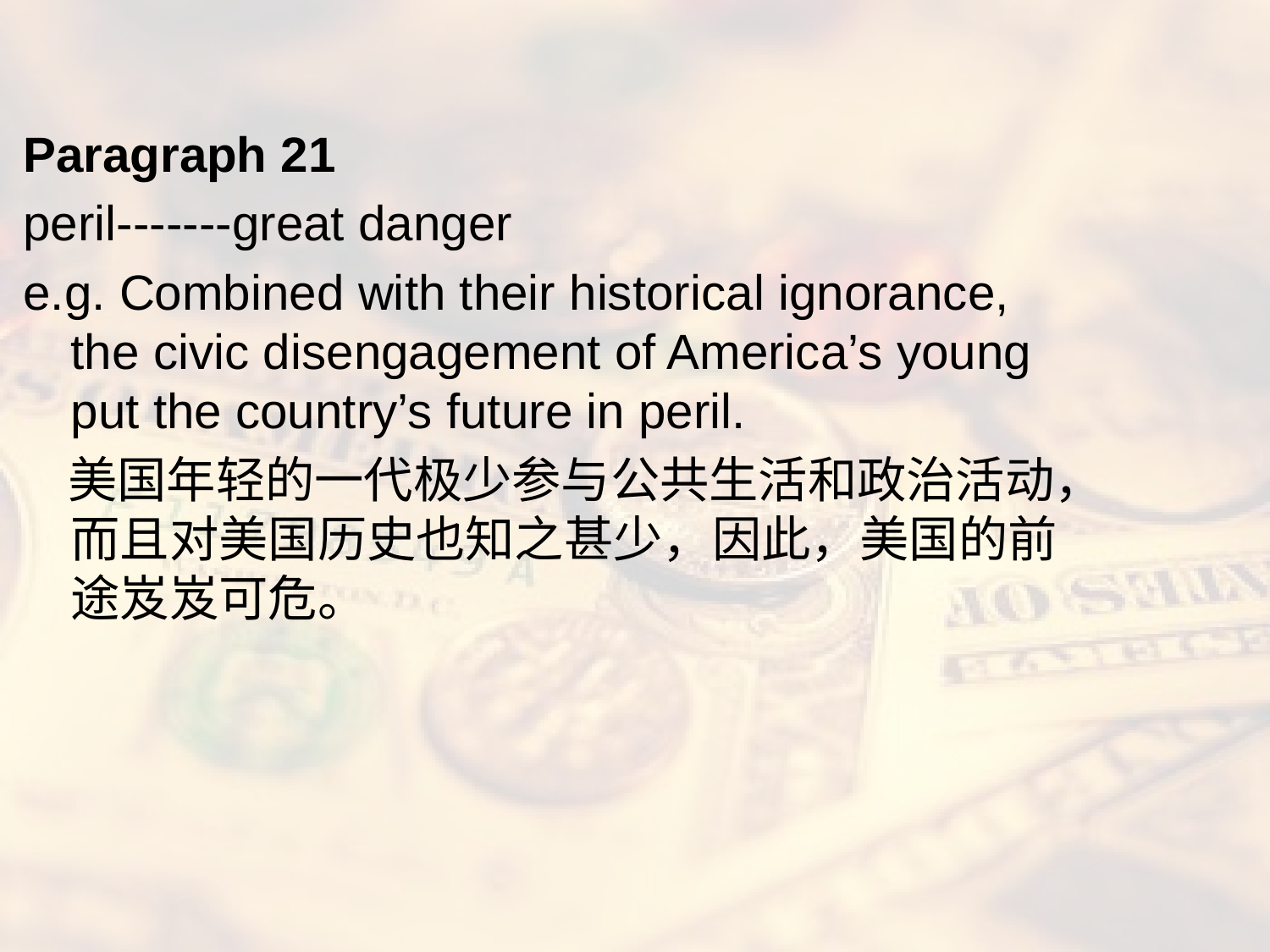

#
Paragraph 21
peril-------great danger
e.g. Combined with their historical ignorance, the civic disengagement of America’s young put the country’s future in peril.
   美国年轻的一代极少参与公共生活和政治活动，而且对美国历史也知之甚少，因此，美国的前途岌岌可危。